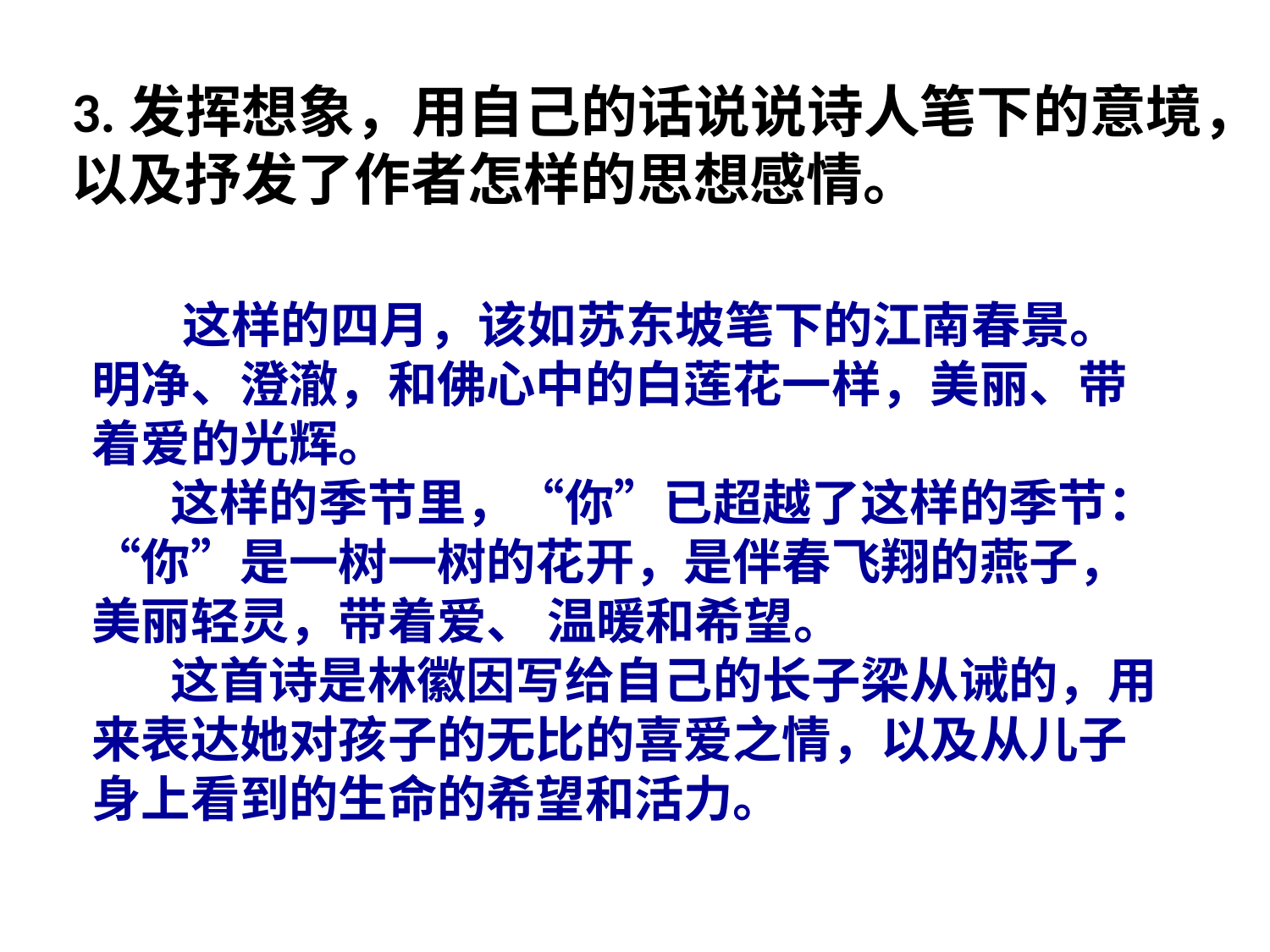

3.发挥想象，用自己的话说说诗人笔下的意境，以及抒发了作者怎样的思想感情。
       这样的四月，该如苏东坡笔下的江南春景。明净、澄澈，和佛心中的白莲花一样，美丽、带着爱的光辉。
       这样的季节里，“你”已超越了这样的季节：“你”是一树一树的花开，是伴春飞翔的燕子，美丽轻灵，带着爱、 温暖和希望。
       这首诗是林徽因写给自己的长子梁从诫的，用来表达她对孩子的无比的喜爱之情，以及从儿子身上看到的生命的希望和活力。